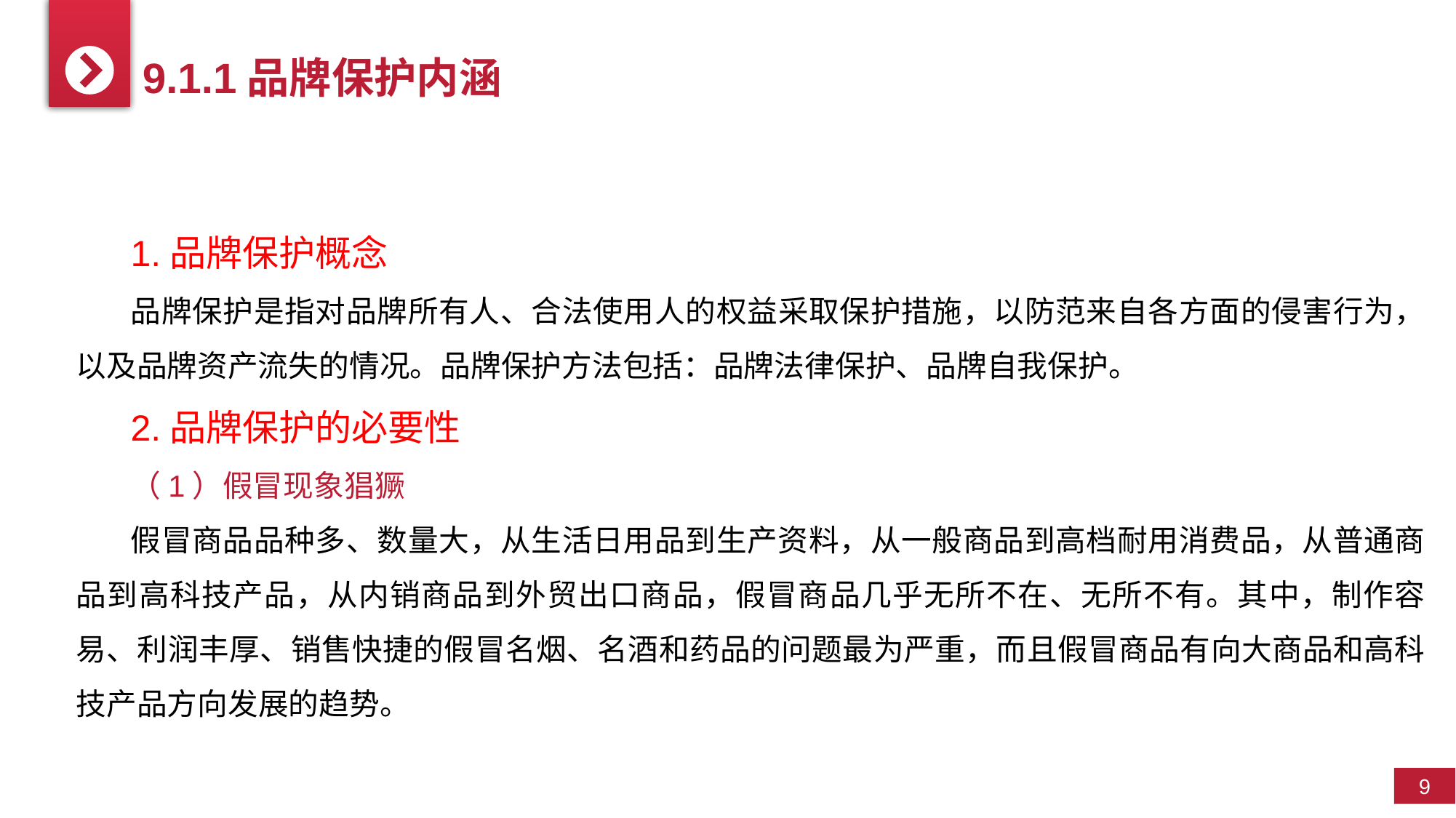

9.1.1品牌保护内涵

1.品牌保护概念
品牌保护是指对品牌所有人、合法使用人的权益采取保护措施，以防范来自各方面的侵害行为，以及品牌资产流失的情况。品牌保护方法包括：品牌法律保护、品牌自我保护。
2.品牌保护的必要性
（1）假冒现象猖獗
假冒商品品种多、数量大，从生活日用品到生产资料，从一般商品到高档耐用消费品，从普通商品到高科技产品，从内销商品到外贸出口商品，假冒商品几乎无所不在、无所不有。其中，制作容易、利润丰厚、销售快捷的假冒名烟、名酒和药品的问题最为严重，而且假冒商品有向大商品和高科技产品方向发展的趋势。